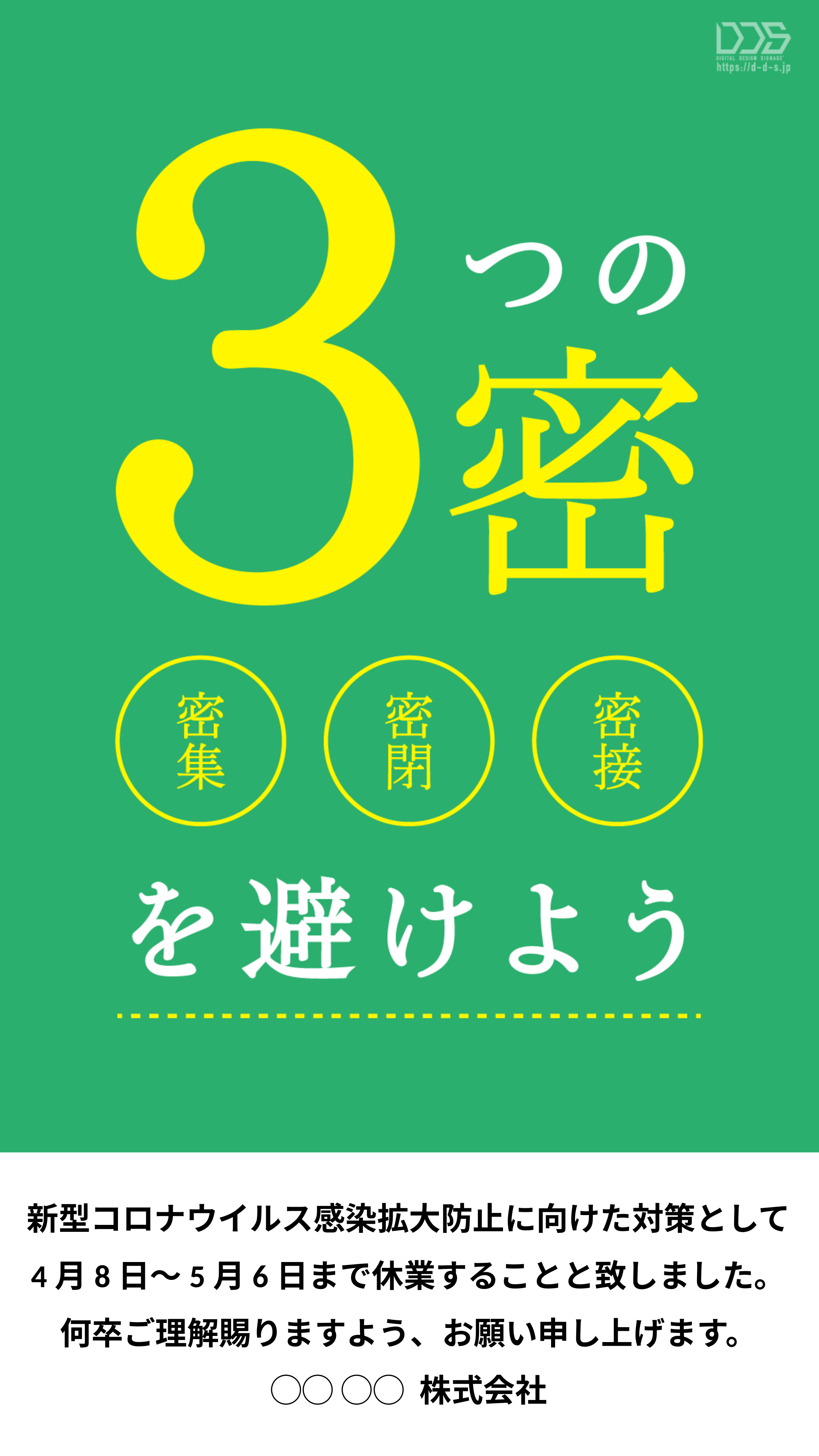

新型コロナウイルス感染拡大防止に向けた対策として
4月8日〜5月6日まで休業することと致しました。
何卒ご理解賜りますよう、お願い申し上げます。
◯◯ ◯◯ 株式会社